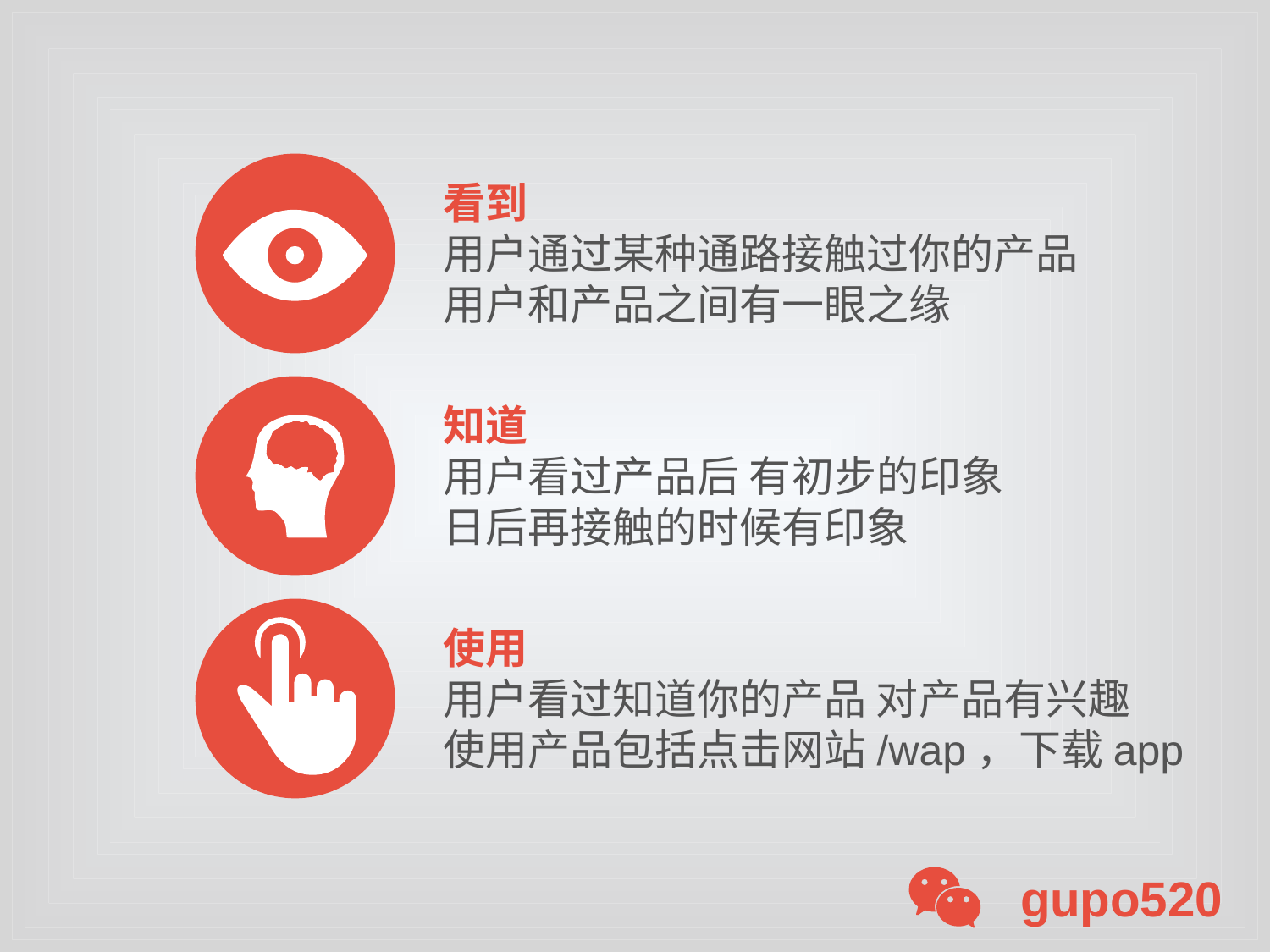

看到
用户通过某种通路接触过你的产品
用户和产品之间有一眼之缘

知道
用户看过产品后 有初步的印象
日后再接触的时候有印象

使用
用户看过知道你的产品 对产品有兴趣
使用产品包括点击网站/wap，下载app
gupo520